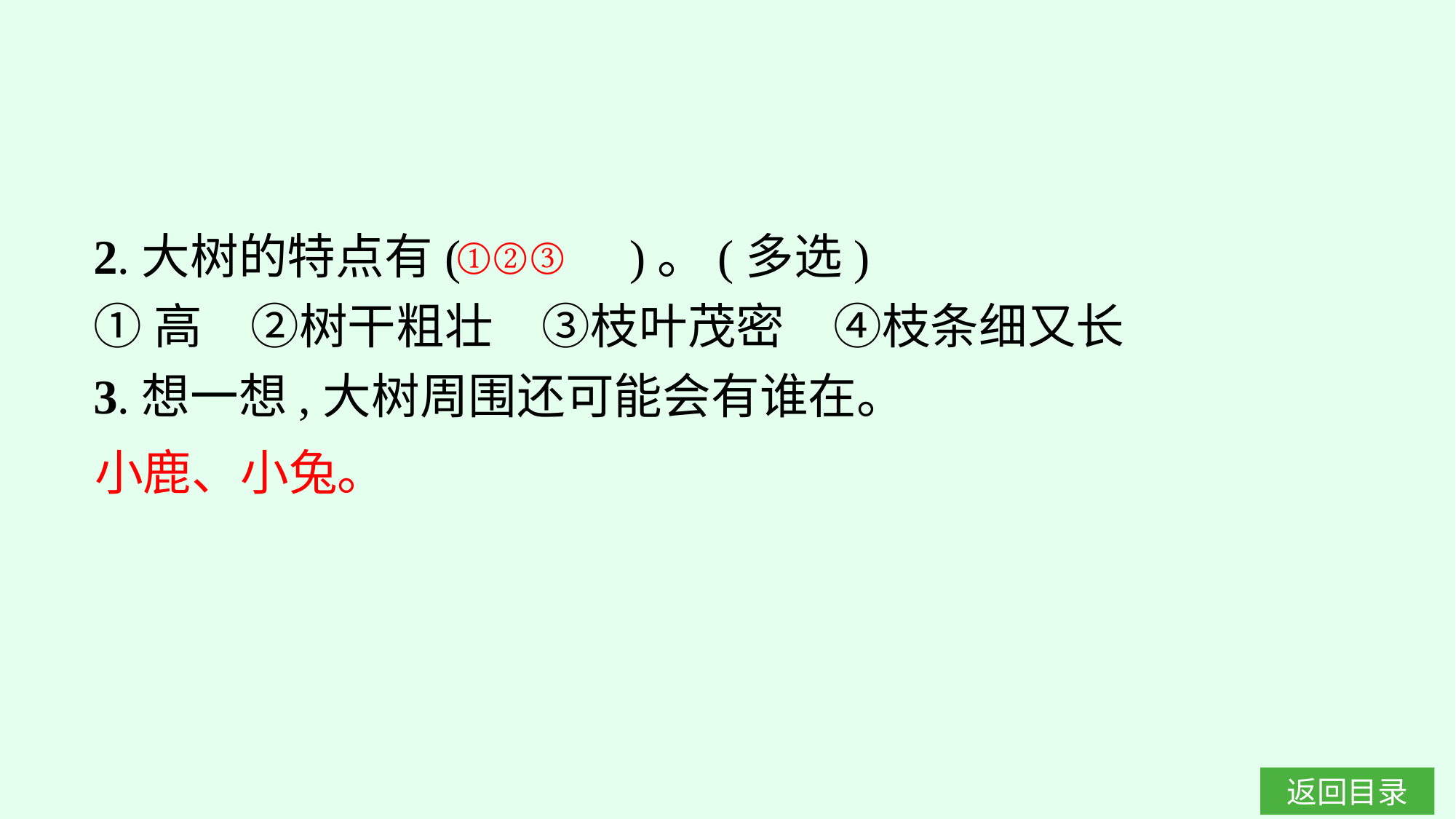

2.大树的特点有(　　　)。(多选)
①高　②树干粗壮　③枝叶茂密　④枝条细又长
3.想一想,大树周围还可能会有谁在。
①②③
小鹿、小兔。